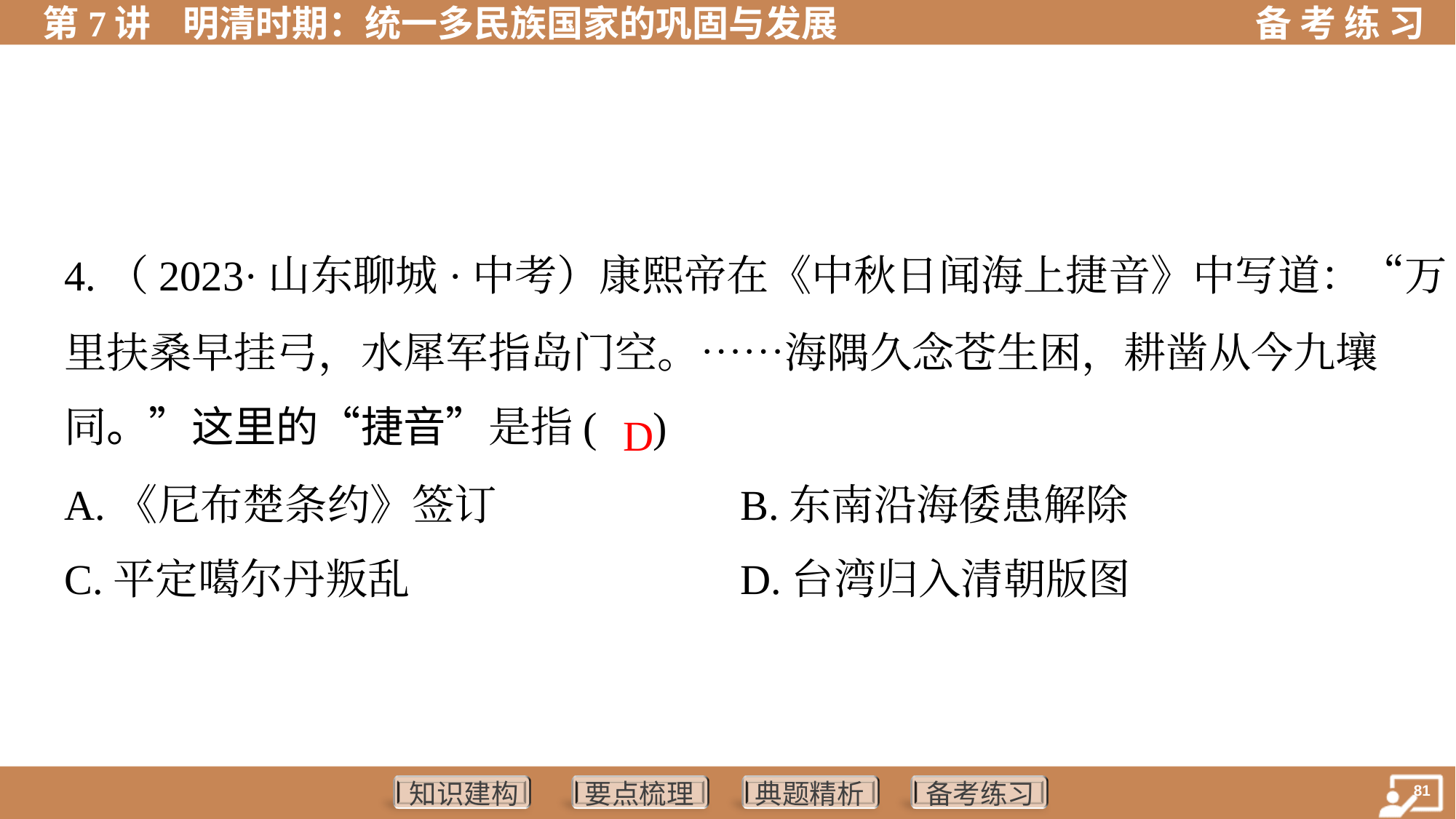

4.（2023·山东聊城·中考）康熙帝在《中秋日闻海上捷音》中写道：“万
里扶桑早挂弓，水犀军指岛门空。……海隅久念苍生困，耕凿从今九壤
同。”这里的“捷音”是指(     )
  D
A.《尼布楚条约》签订	B.东南沿海倭患解除
C.平定噶尔丹叛乱	D.台湾归入清朝版图